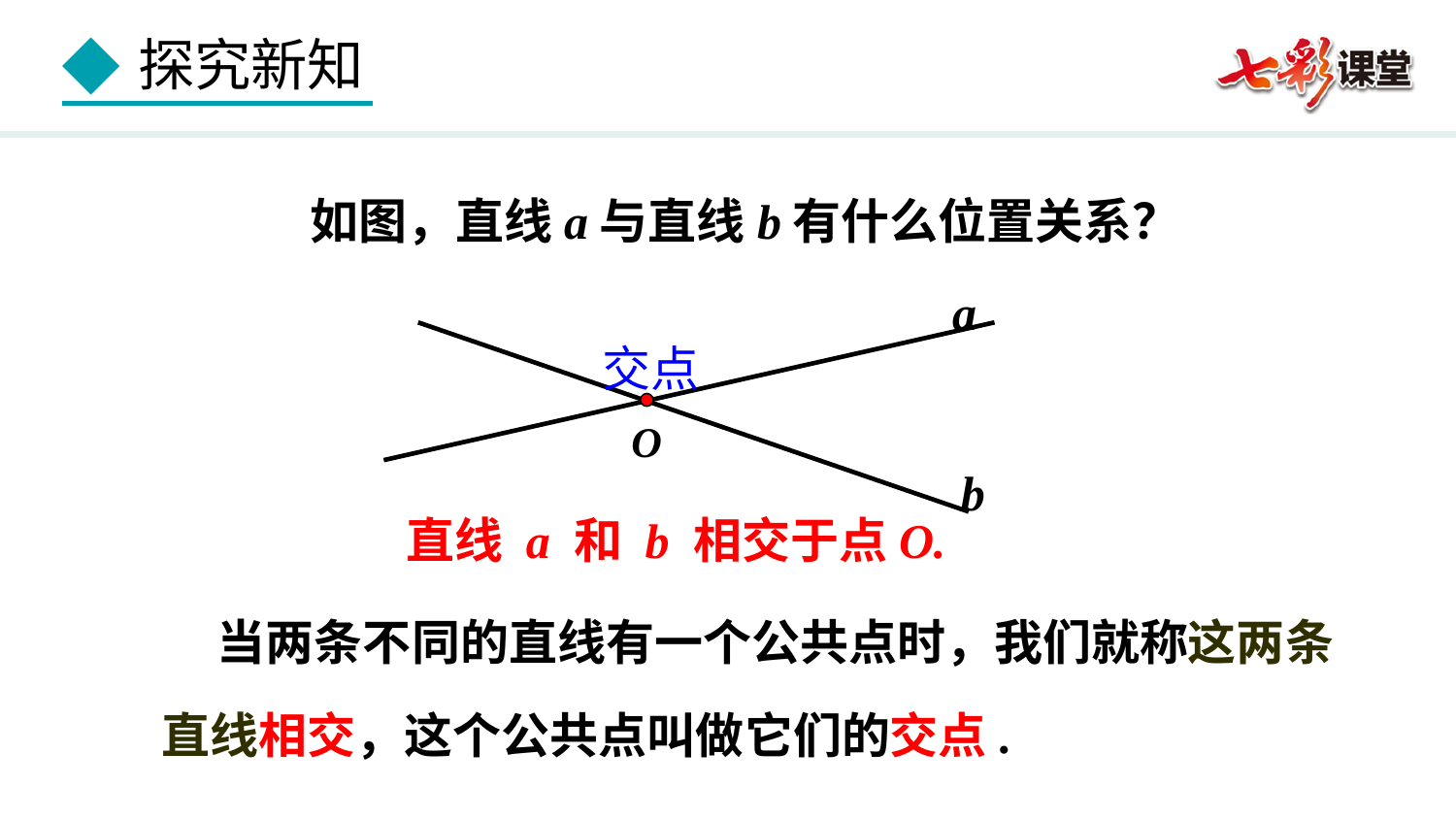

如图，直线a与直线b有什么位置关系？
a
交点

O
b
直线 a 和 b 相交于点O.
    当两条不同的直线有一个公共点时，我们就称这两条直线相交，这个公共点叫做它们的交点.